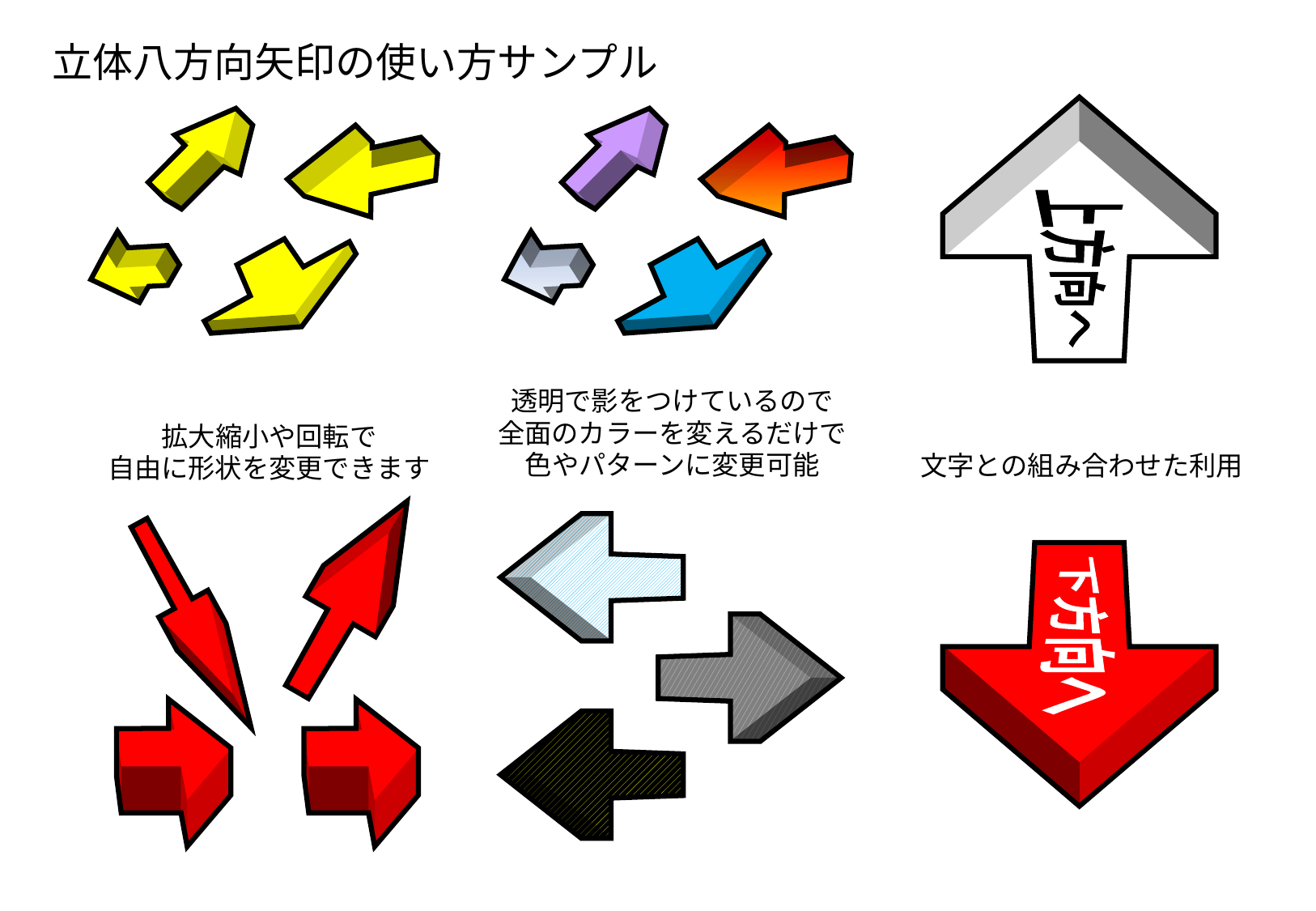

立体八方向矢印の使い方サンプル

上方向へ

透明で影をつけているので
全面のカラーを変えるだけで
色やパターンに変更可能
拡大縮小や回転で
自由に形状を変更できます
文字との組み合わせた利用

下方向へ